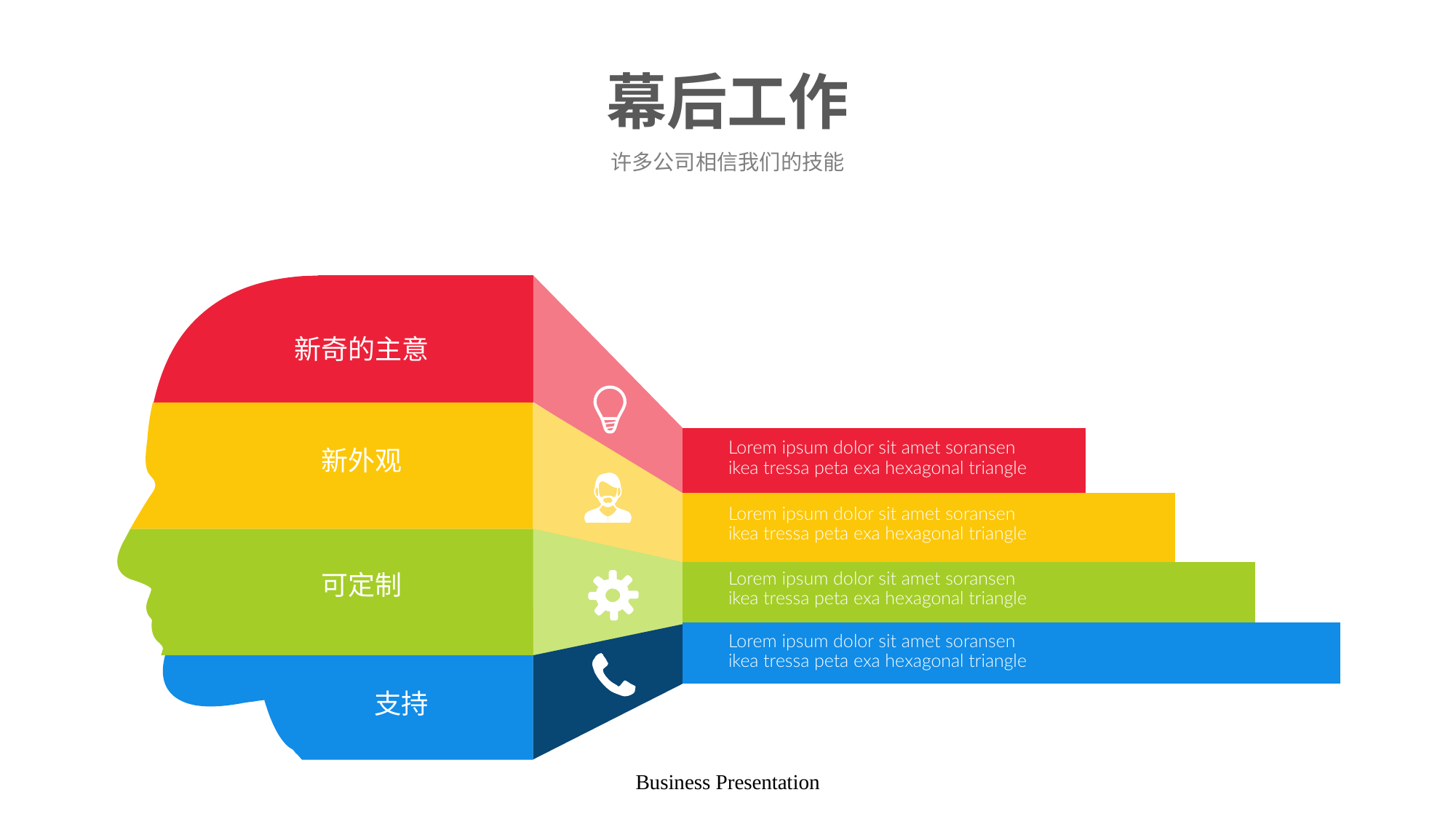

# 幕后工作
许多公司相信我们的技能

新奇的主意

Lorem ipsum dolor sit amet soransen ikea tressa peta exa hexagonal triangle
新外观

Lorem ipsum dolor sit amet soransen ikea tressa peta exa hexagonal triangle
Lorem ipsum dolor sit amet soransen ikea tressa peta exa hexagonal triangle
可定制

Lorem ipsum dolor sit amet soransen ikea tressa peta exa hexagonal triangle

支持
Business Presentation
59